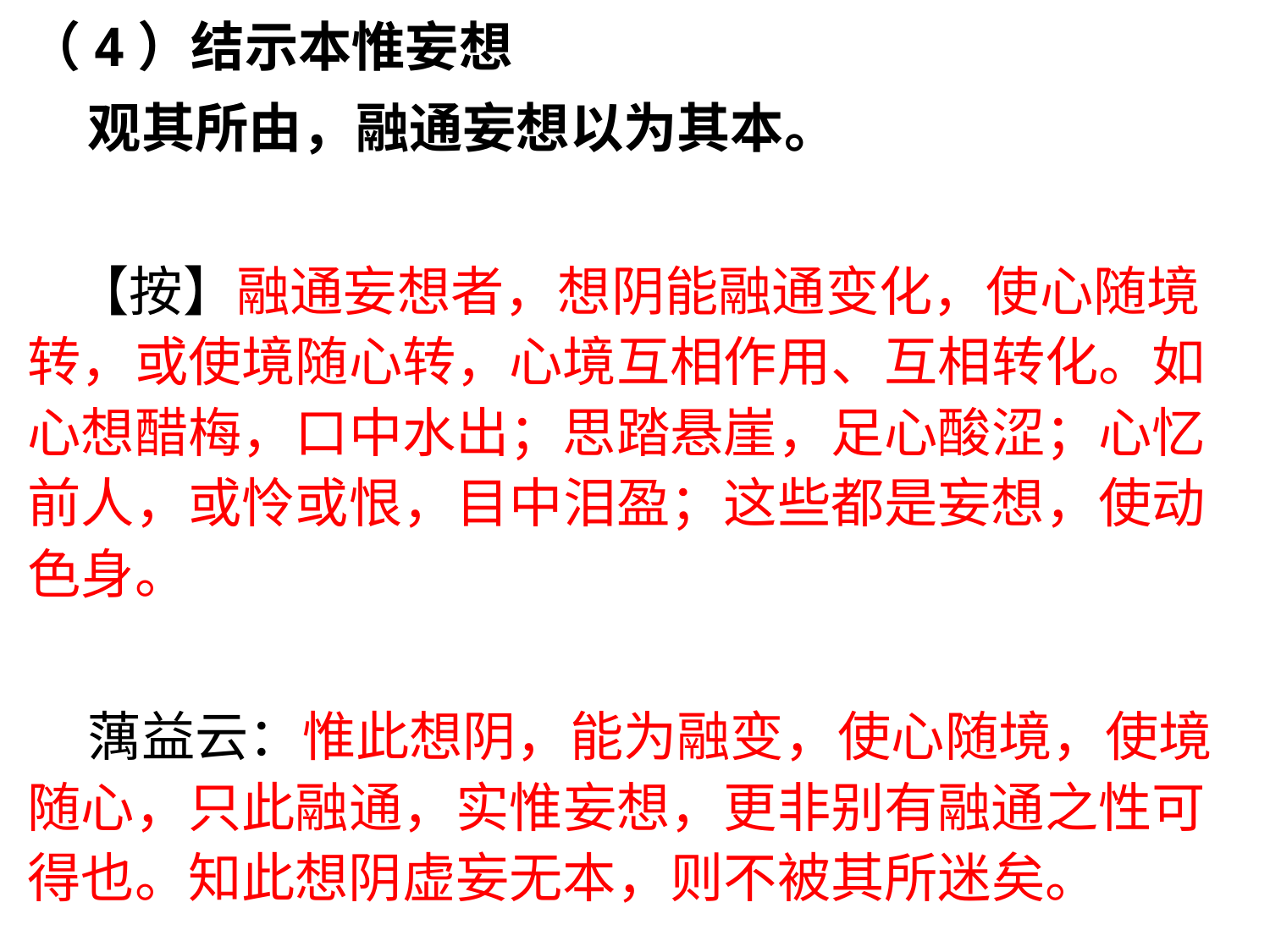

（4）结示本惟妄想
    观其所由，融通妄想以为其本。

   【按】融通妄想者，想阴能融通变化，使心随境转，或使境随心转，心境互相作用、互相转化。如心想醋梅，口中水出；思踏悬崖，足心酸涩；心忆前人，或怜或恨，目中泪盈；这些都是妄想，使动色身。

    蕅益云：惟此想阴，能为融变，使心随境，使境随心，只此融通，实惟妄想，更非别有融通之性可得也。知此想阴虚妄无本，则不被其所迷矣。